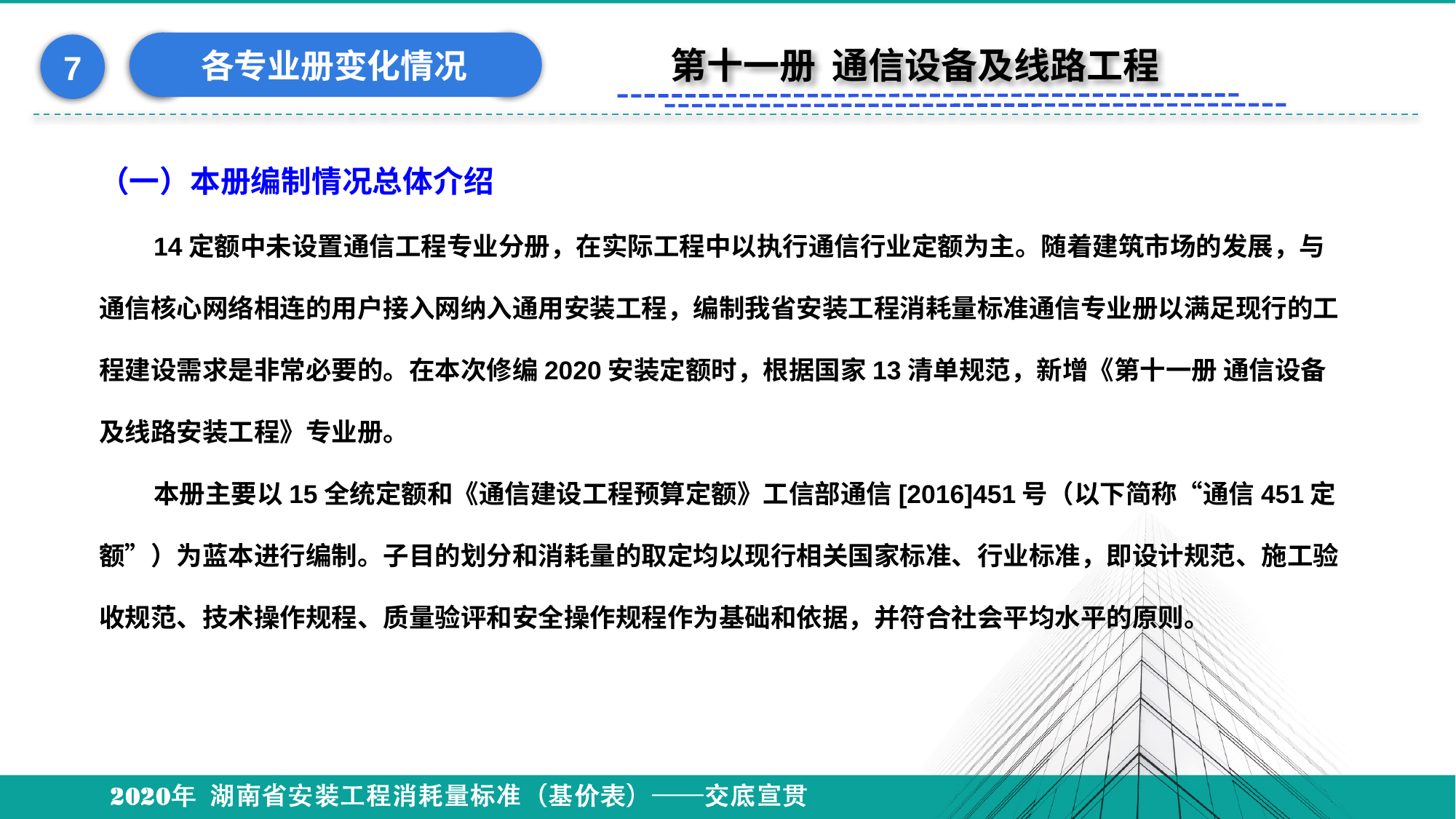

各专业册变化情况

7
第十一册  通信设备及线路工程
（一）本册编制情况总体介绍
14定额中未设置通信工程专业分册，在实际工程中以执行通信行业定额为主。随着建筑市场的发展，与通信核心网络相连的用户接入网纳入通用安装工程，编制我省安装工程消耗量标准通信专业册以满足现行的工程建设需求是非常必要的。在本次修编2020安装定额时，根据国家13清单规范，新增《第十一册 通信设备及线路安装工程》专业册。
本册主要以15全统定额和《通信建设工程预算定额》工信部通信[2016]451号（以下简称“通信451定额”）为蓝本进行编制。子目的划分和消耗量的取定均以现行相关国家标准、行业标准，即设计规范、施工验收规范、技术操作规程、质量验评和安全操作规程作为基础和依据，并符合社会平均水平的原则。